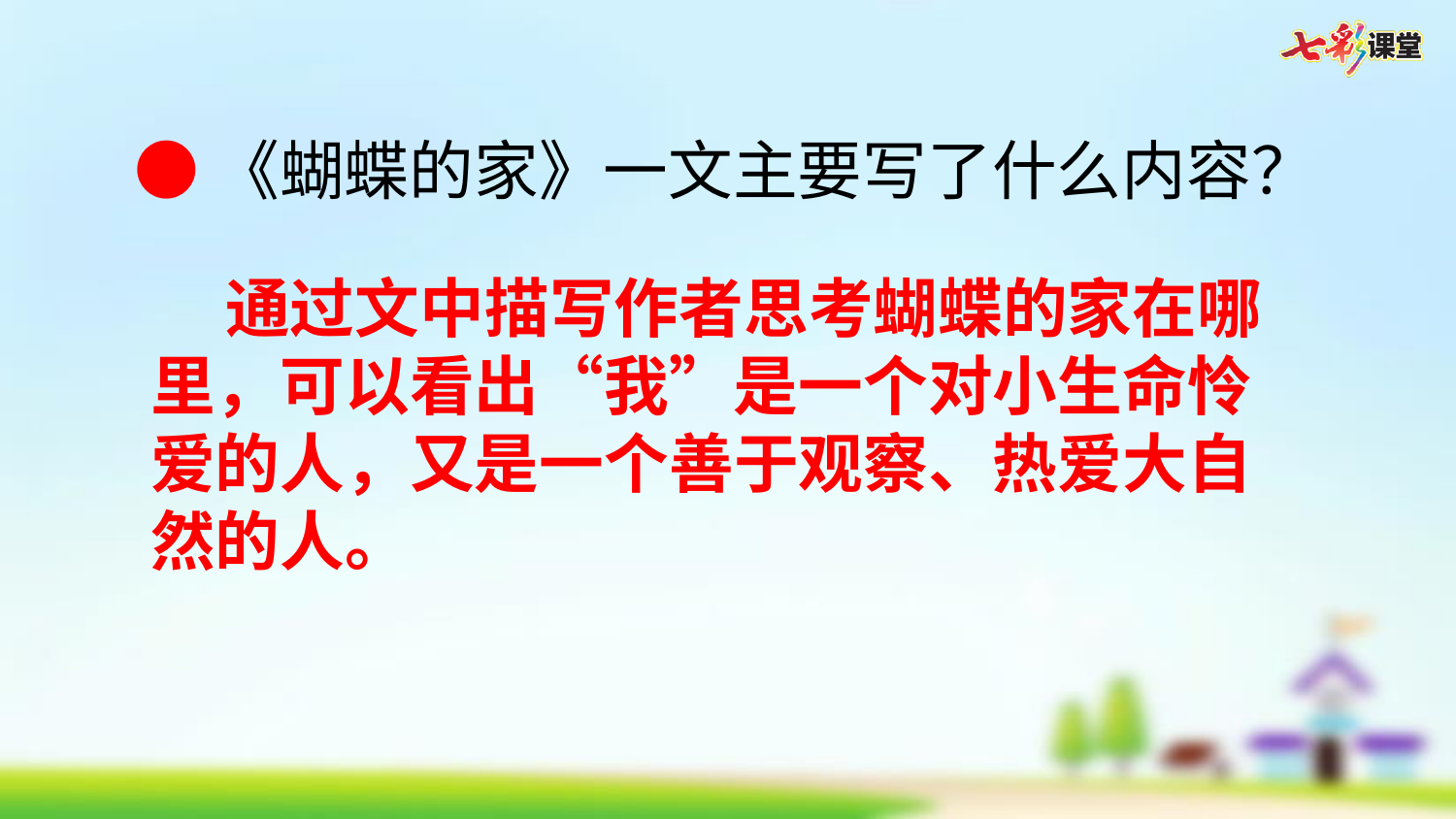

●《蝴蝶的家》一文主要写了什么内容？
    通过文中描写作者思考蝴蝶的家在哪里，可以看出“我”是一个对小生命怜爱的人，又是一个善于观察、热爱大自然的人。